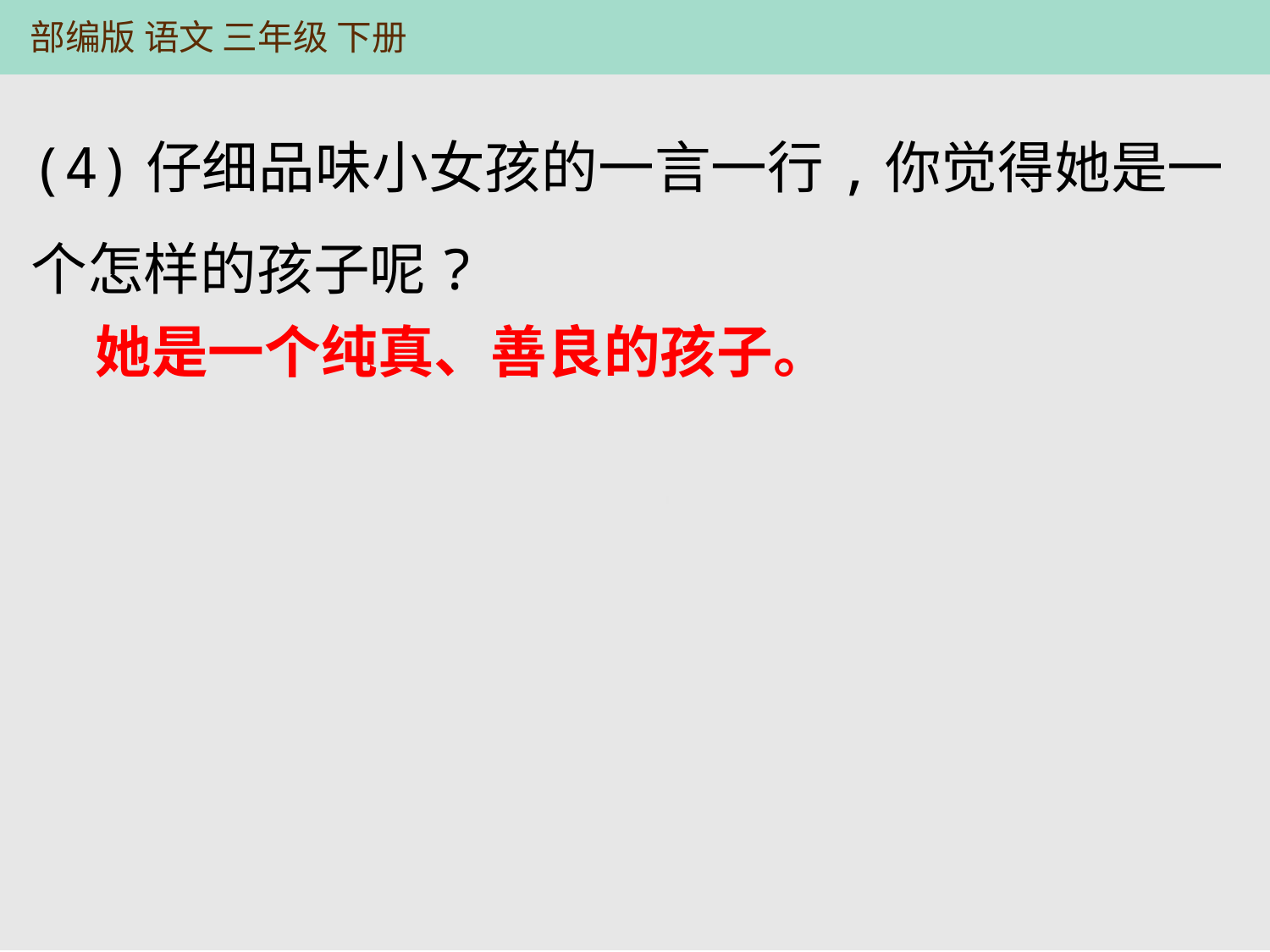

(4)仔细品味小女孩的一言一行,你觉得她是一个怎样的孩子呢?
她是一个纯真、善良的孩子。